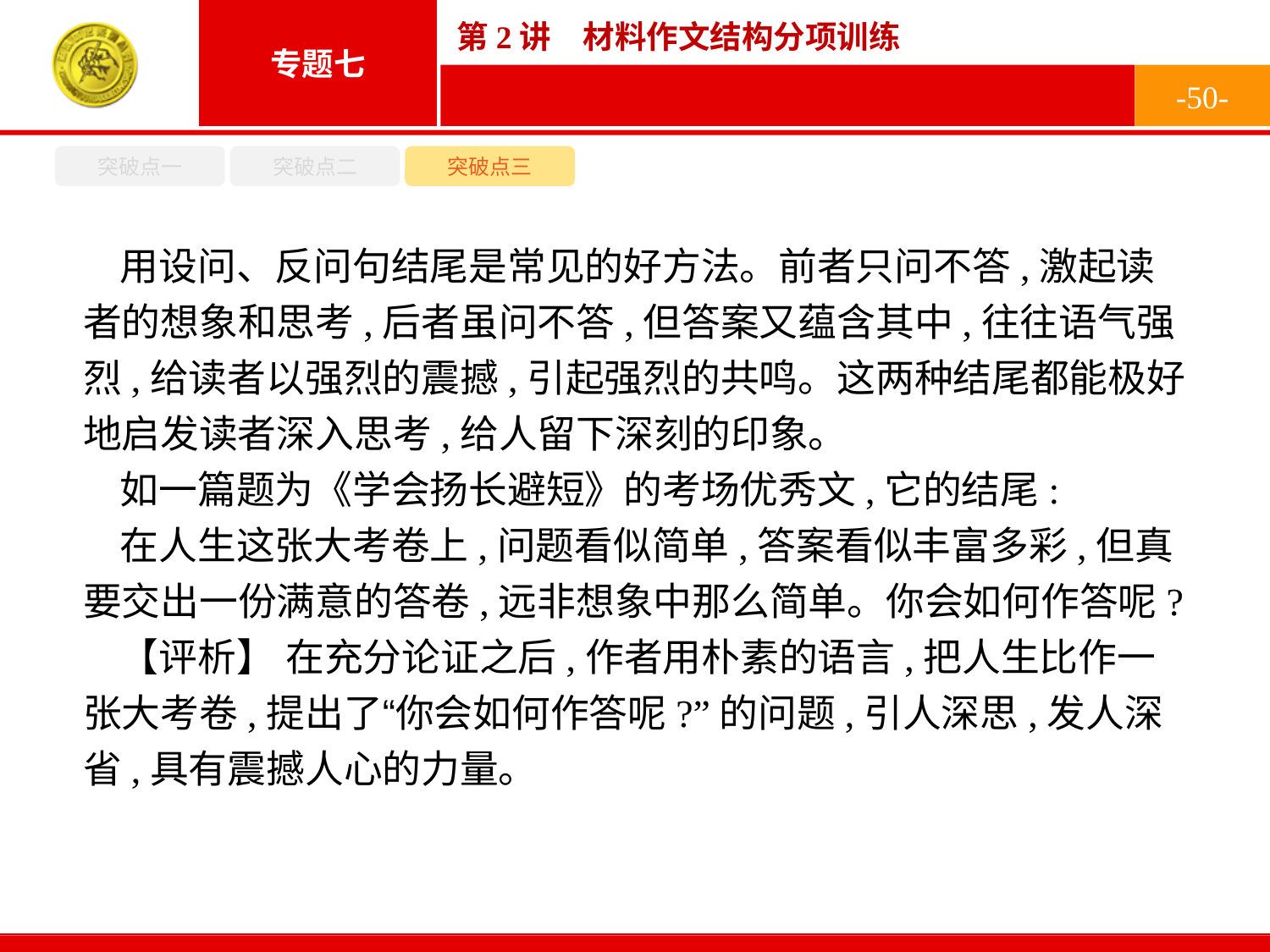

-50-
突破点一
突破点二
突破点三
用设问、反问句结尾是常见的好方法。前者只问不答,激起读者的想象和思考,后者虽问不答,但答案又蕴含其中,往往语气强烈,给读者以强烈的震撼,引起强烈的共鸣。这两种结尾都能极好地启发读者深入思考,给人留下深刻的印象。
如一篇题为《学会扬长避短》的考场优秀文,它的结尾:
在人生这张大考卷上,问题看似简单,答案看似丰富多彩,但真要交出一份满意的答卷,远非想象中那么简单。你会如何作答呢?
【评析】 在充分论证之后,作者用朴素的语言,把人生比作一张大考卷,提出了“你会如何作答呢?”的问题,引人深思,发人深省,具有震撼人心的力量。